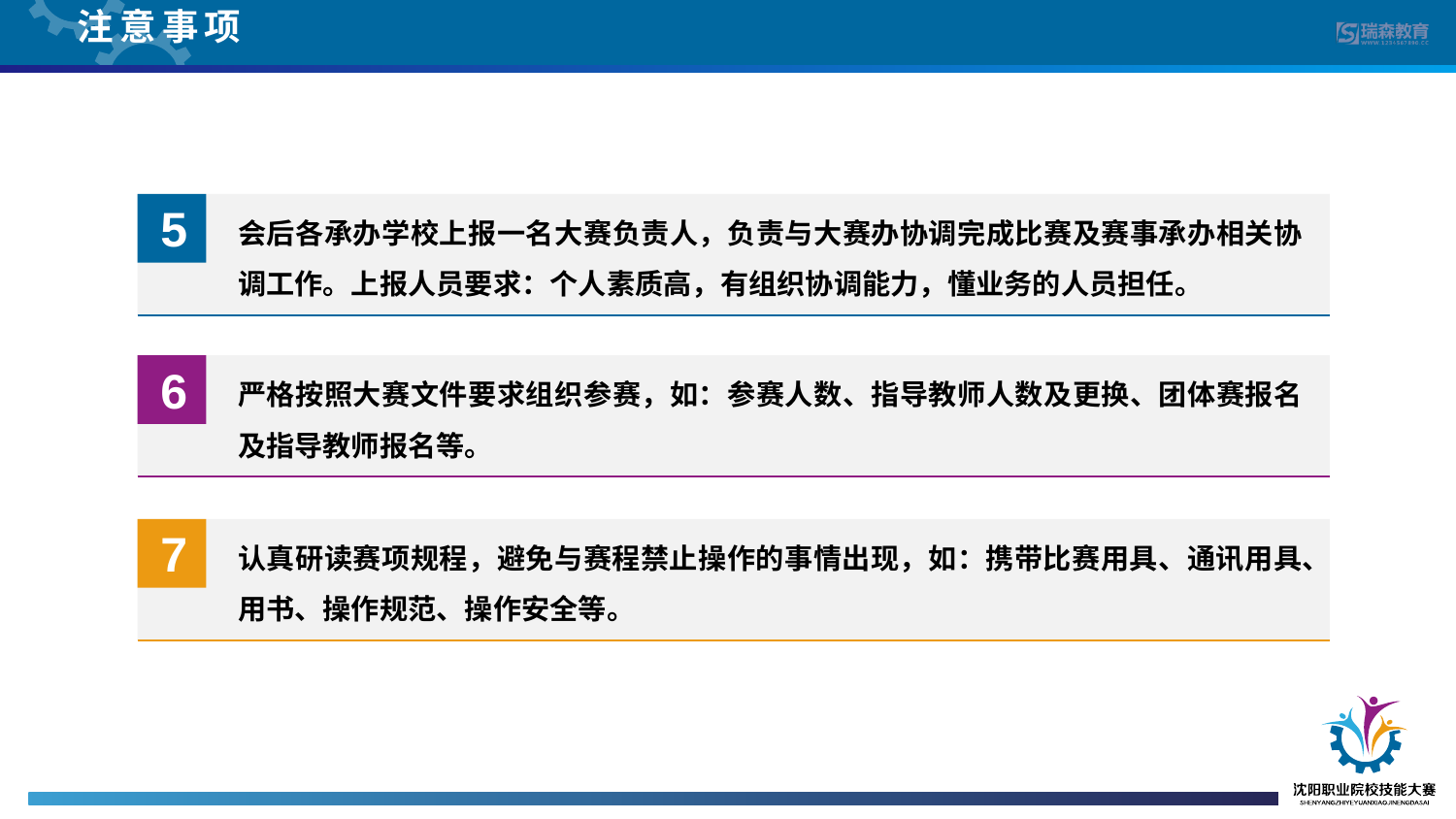

注意事项
会后各承办学校上报一名大赛负责人，负责与大赛办协调完成比赛及赛事承办相关协调工作。上报人员要求：个人素质高，有组织协调能力，懂业务的人员担任。
5

严格按照大赛文件要求组织参赛，如：参赛人数、指导教师人数及更换、团体赛报名及指导教师报名等。
6

认真研读赛项规程，避免与赛程禁止操作的事情出现，如：携带比赛用具、通讯用具、用书、操作规范、操作安全等。
7